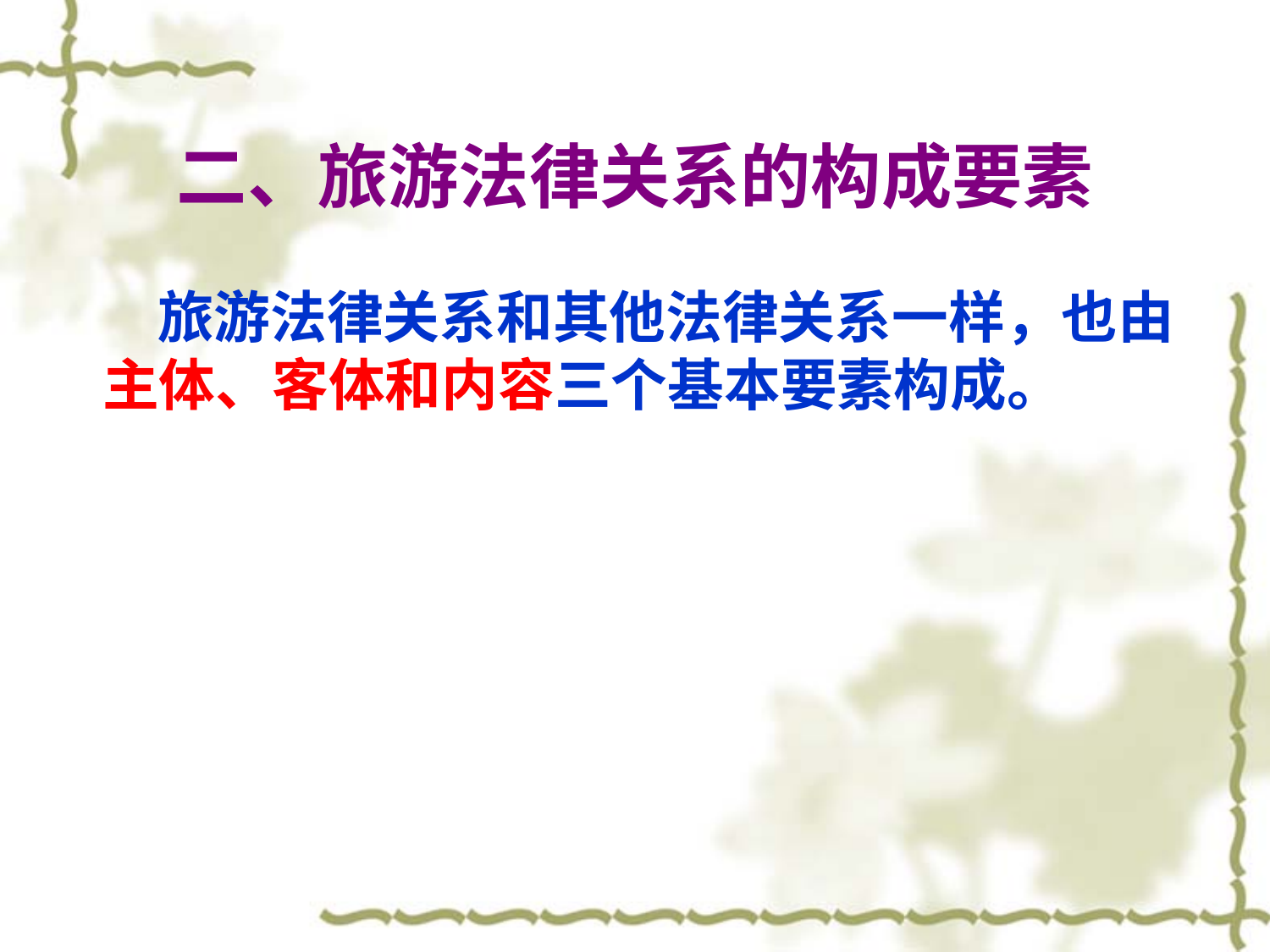

# 二、旅游法律关系的构成要素
       旅游法律关系和其他法律关系一样，也由主体、客体和内容三个基本要素构成。